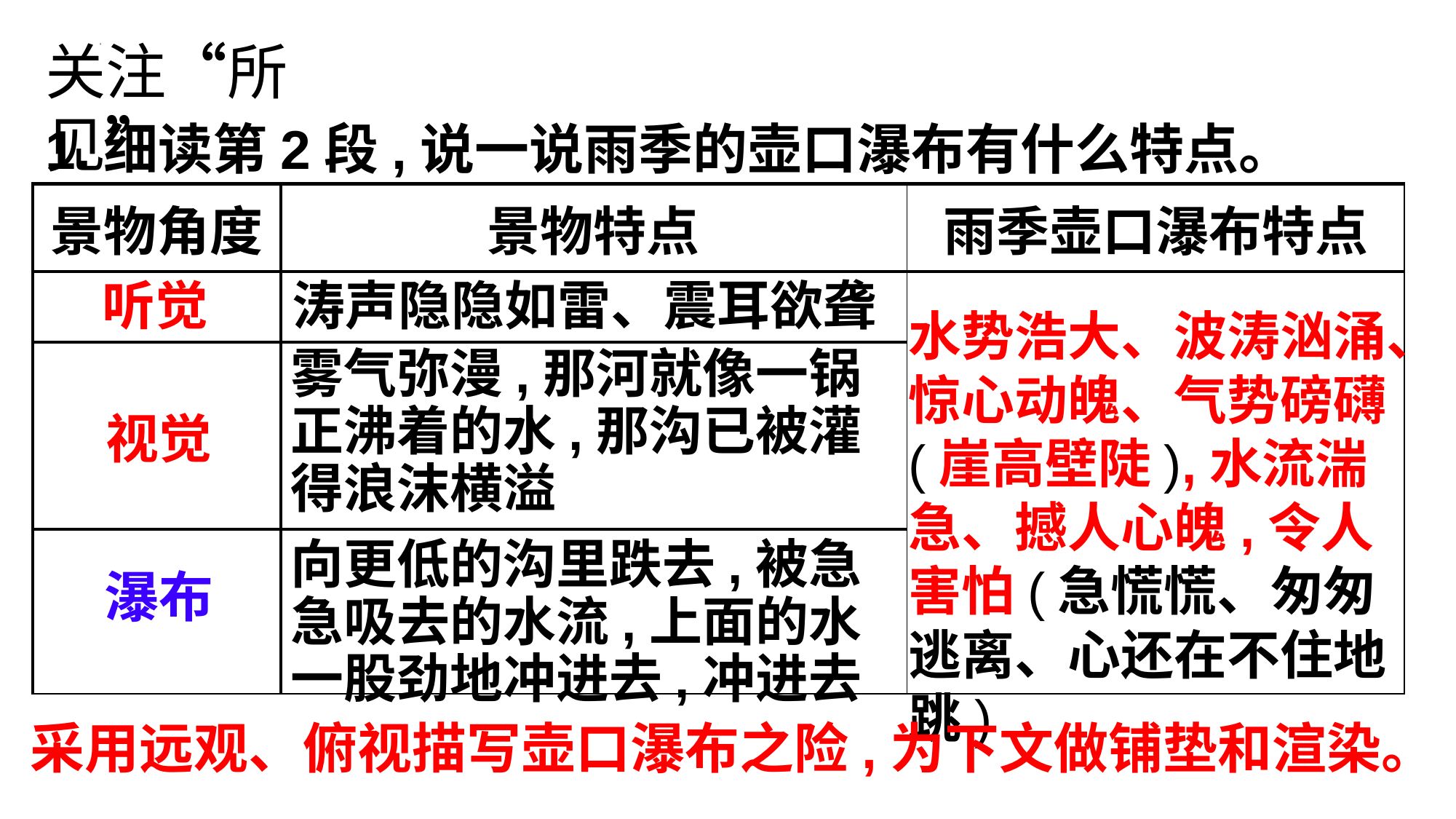

关注“所见”
1.细读第2段,说一说雨季的壶口瀑布有什么特点。
| 景物角度 | 景物特点 | 雨季壶口瀑布特点 |
| --- | --- | --- |
|  |  |  |
|  |  |  |
|  |  |  |
听觉
涛声隐隐如雷、震耳欲聋
水势浩大、波涛汹涌、惊心动魄、气势磅礴(崖高壁陡),水流湍急、撼人心魄,令人害怕(急慌慌、匆匆逃离、心还在不住地跳)
雾气弥漫,那河就像一锅正沸着的水,那沟已被灌得浪沫横溢
视觉
向更低的沟里跌去,被急急吸去的水流,上面的水一股劲地冲进去,冲进去
瀑布
采用远观、俯视描写壶口瀑布之险,为下文做铺垫和渲染。